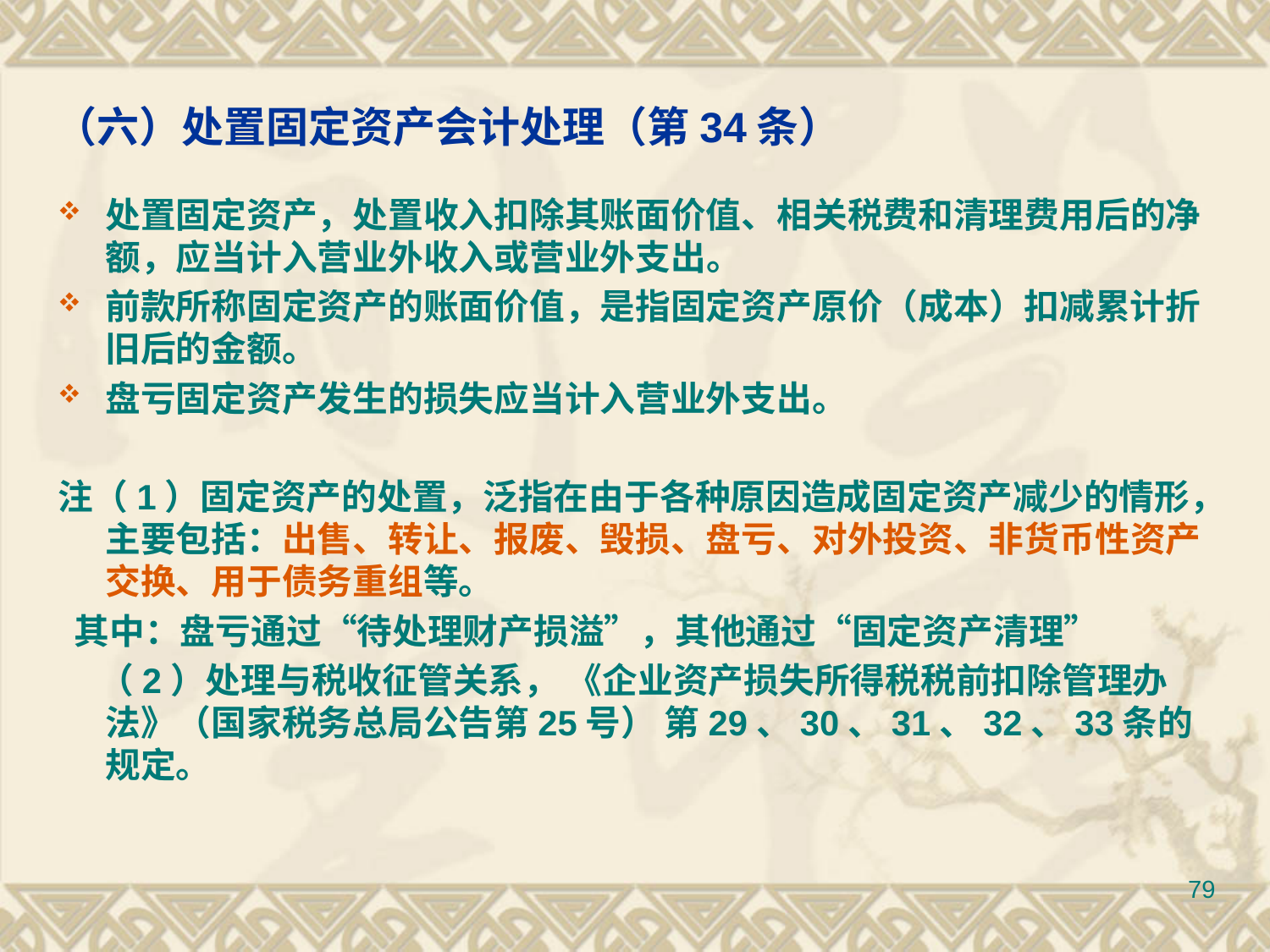

# （六）处置固定资产会计处理（第34条）
处置固定资产，处置收入扣除其账面价值、相关税费和清理费用后的净额，应当计入营业外收入或营业外支出。
前款所称固定资产的账面价值，是指固定资产原价（成本）扣减累计折旧后的金额。
盘亏固定资产发生的损失应当计入营业外支出。

注（1）固定资产的处置，泛指在由于各种原因造成固定资产减少的情形，主要包括：出售、转让、报废、毁损、盘亏、对外投资、非货币性资产交换、用于债务重组等。
 其中：盘亏通过“待处理财产损溢”，其他通过“固定资产清理”
    （2）处理与税收征管关系， 《企业资产损失所得税税前扣除管理办法》（国家税务总局公告第25号） 第29、30、31、32、33条的规定。
79